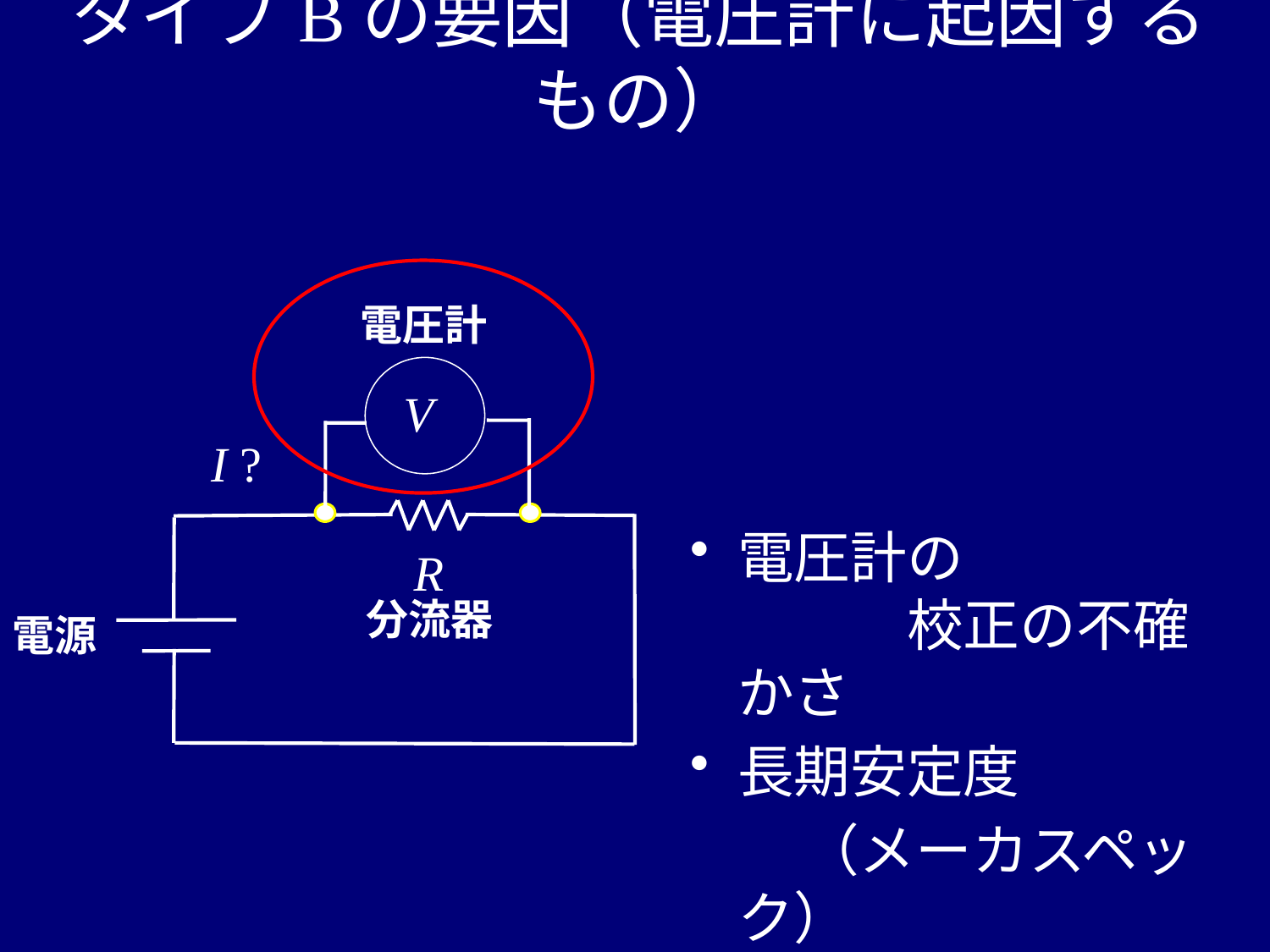

# タイプBの要因（電圧計に起因するもの）

電圧計

V
I ?

R

分流器
電源

電圧計の　　　　　　　校正の不確かさ
長期安定度
　　（メーカスペック）